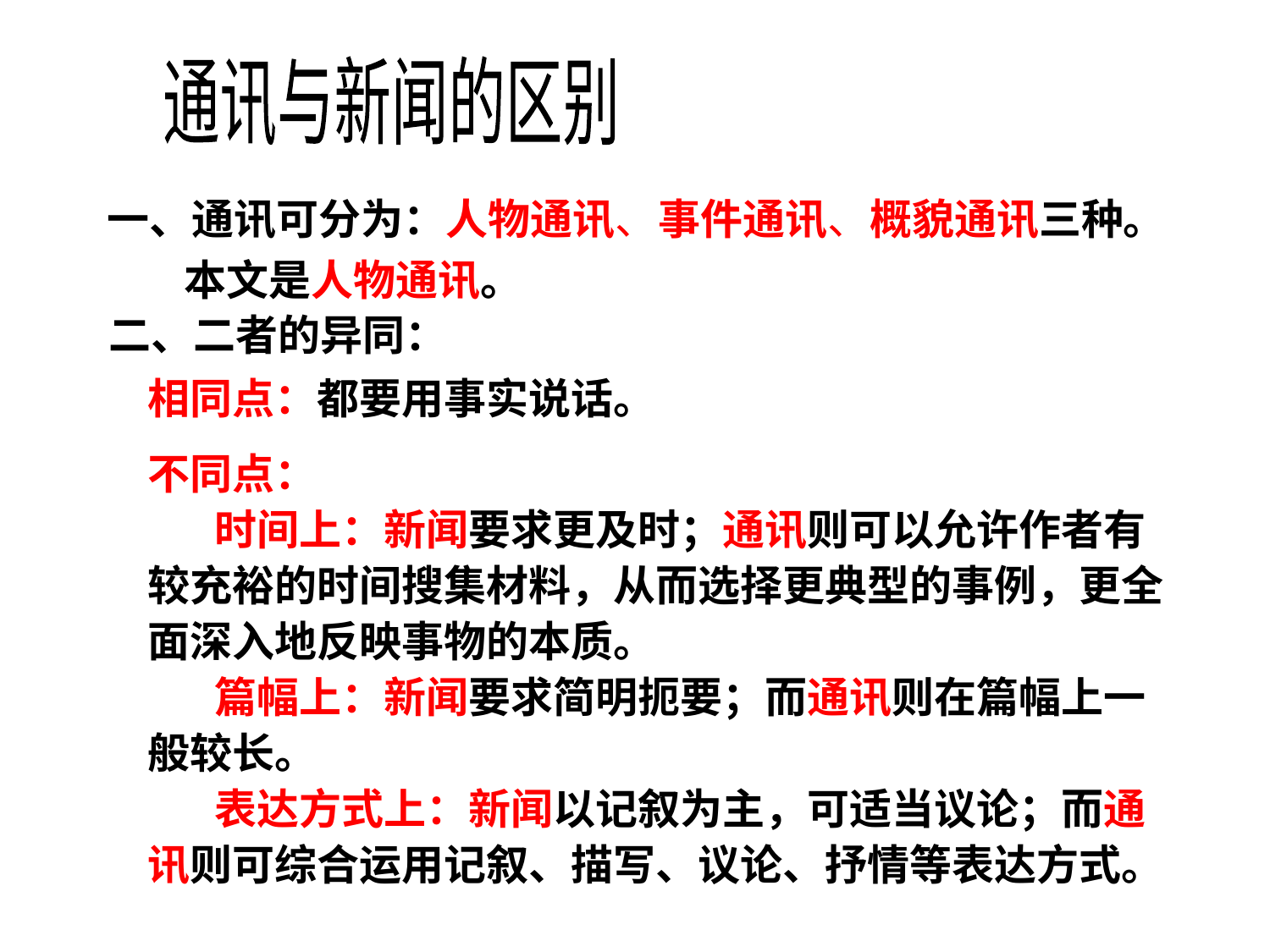

通讯与新闻的区别
一、通讯可分为：人物通讯、事件通讯、概貌通讯三种。
       本文是人物通讯。
二、二者的异同：
相同点：都要用事实说话。
不同点：
      时间上：新闻要求更及时；通讯则可以允许作者有
较充裕的时间搜集材料，从而选择更典型的事例，更全
面深入地反映事物的本质。
      篇幅上：新闻要求简明扼要；而通讯则在篇幅上一
般较长。
      表达方式上：新闻以记叙为主，可适当议论；而通
讯则可综合运用记叙、描写、议论、抒情等表达方式。